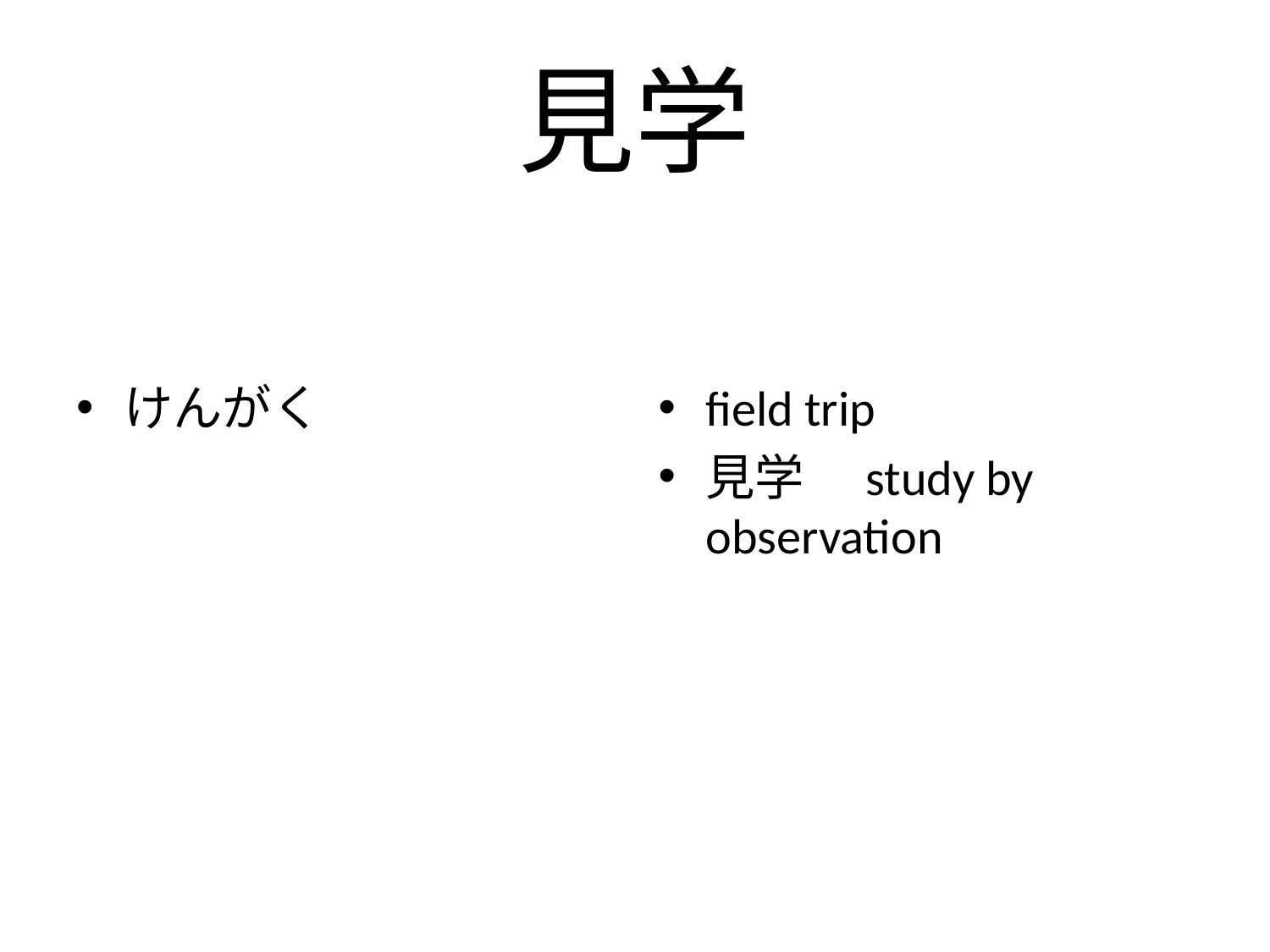

# 見学
けんがく
field trip
見学　study by observation